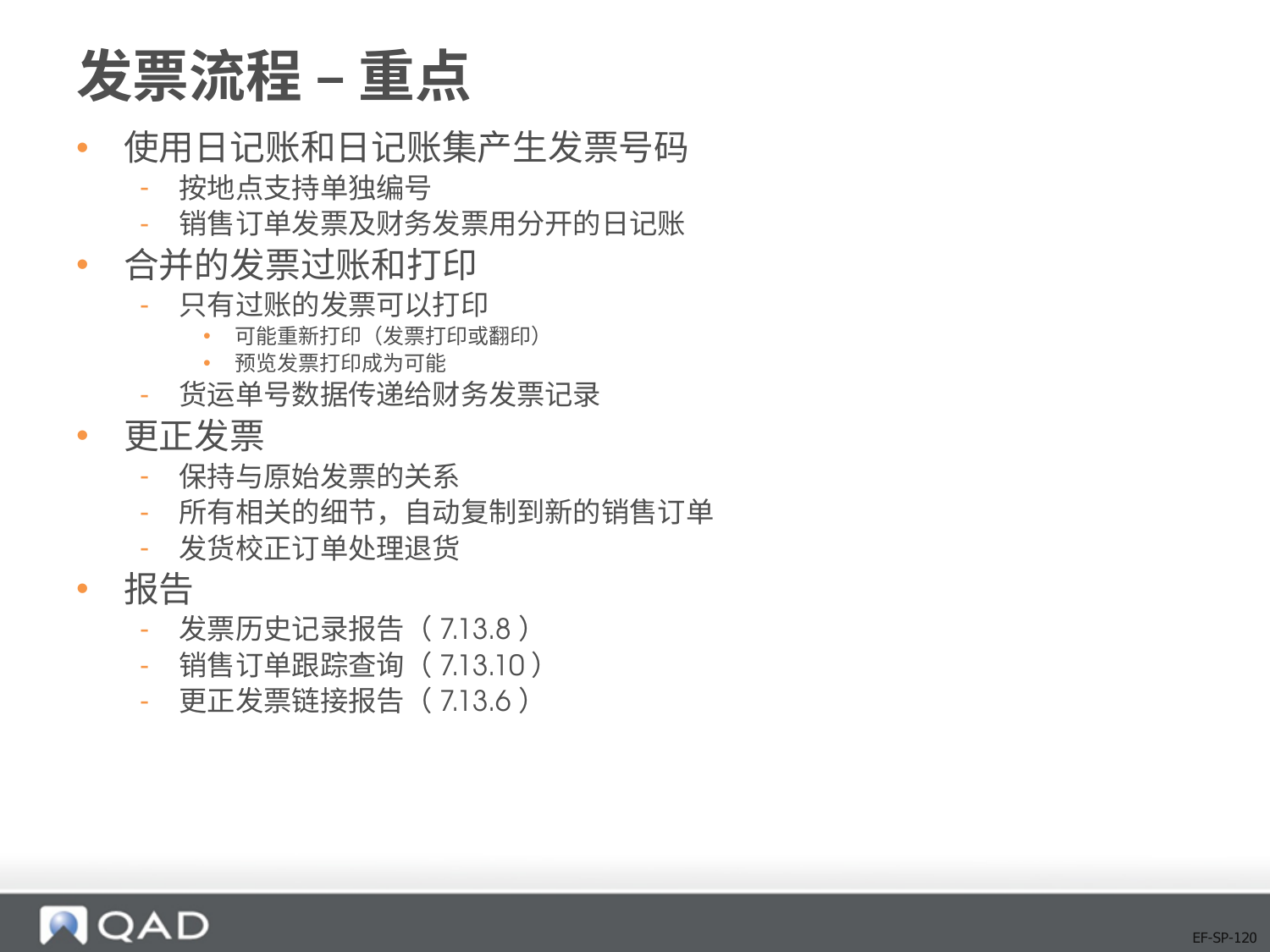

# 发票流程 – 重点
使用日记账和日记账集产生发票号码
按地点支持单独编号
销售订单发票及财务发票用分开的日记账
合并的发票过账和打印
只有过账的发票可以打印
可能重新打印（发票打印或翻印）
预览发票打印成为可能
货运单号数据传递给财务发票记录
更正发票
保持与原始发票的关系
所有相关的细节，自动复制到新的销售订单
发货校正订单处理退货
报告
发票历史记录报告（7.13.8）
销售订单跟踪查询（7.13.10）
更正发票链接报告（7.13.6）
EF-SP-120